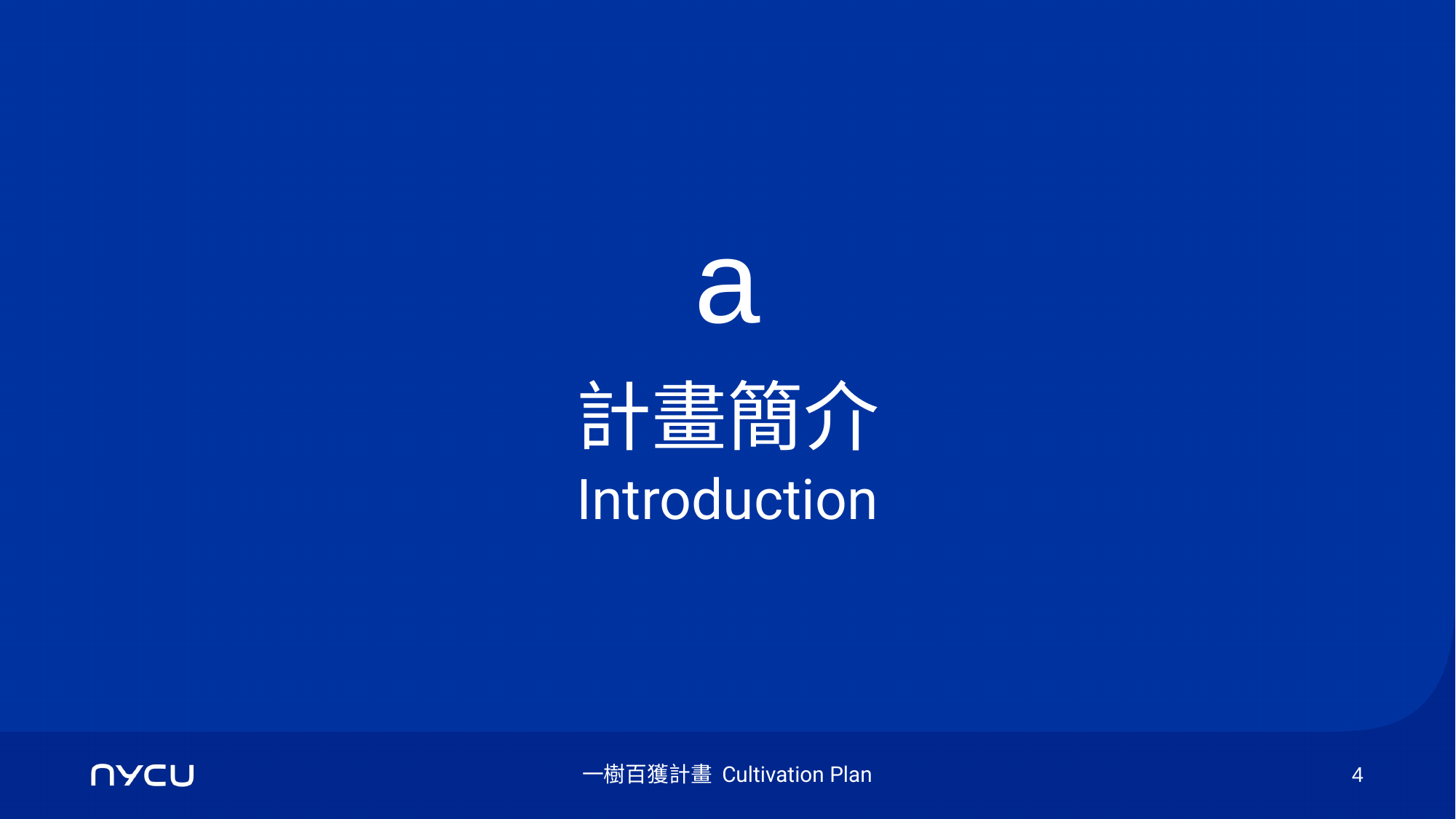

a
計畫簡介
Introduction
一樹百獲計畫 Cultivation Plan
4